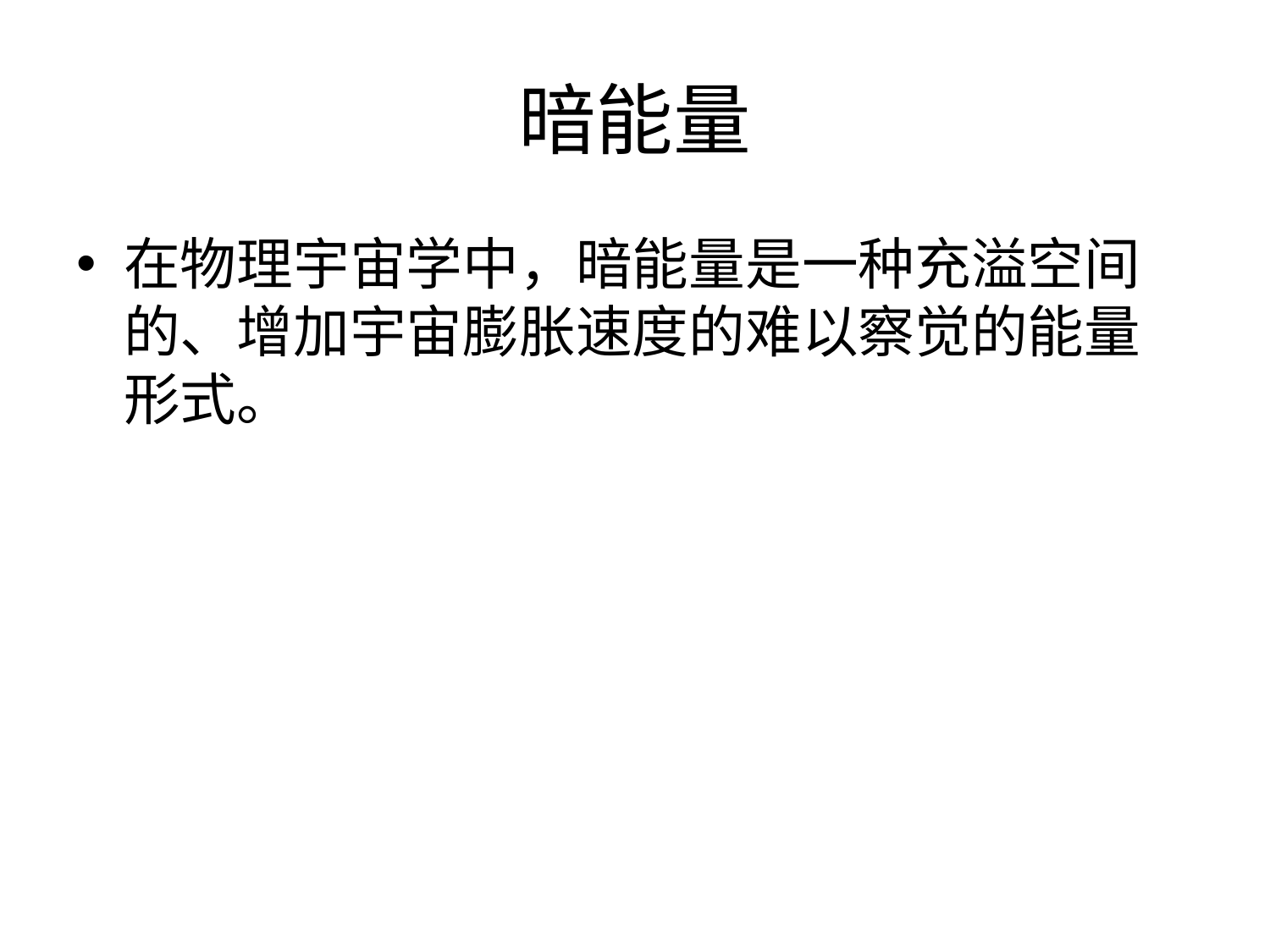

# 暗能量
在物理宇宙学中，暗能量是一种充溢空间的、增加宇宙膨胀速度的难以察觉的能量形式。